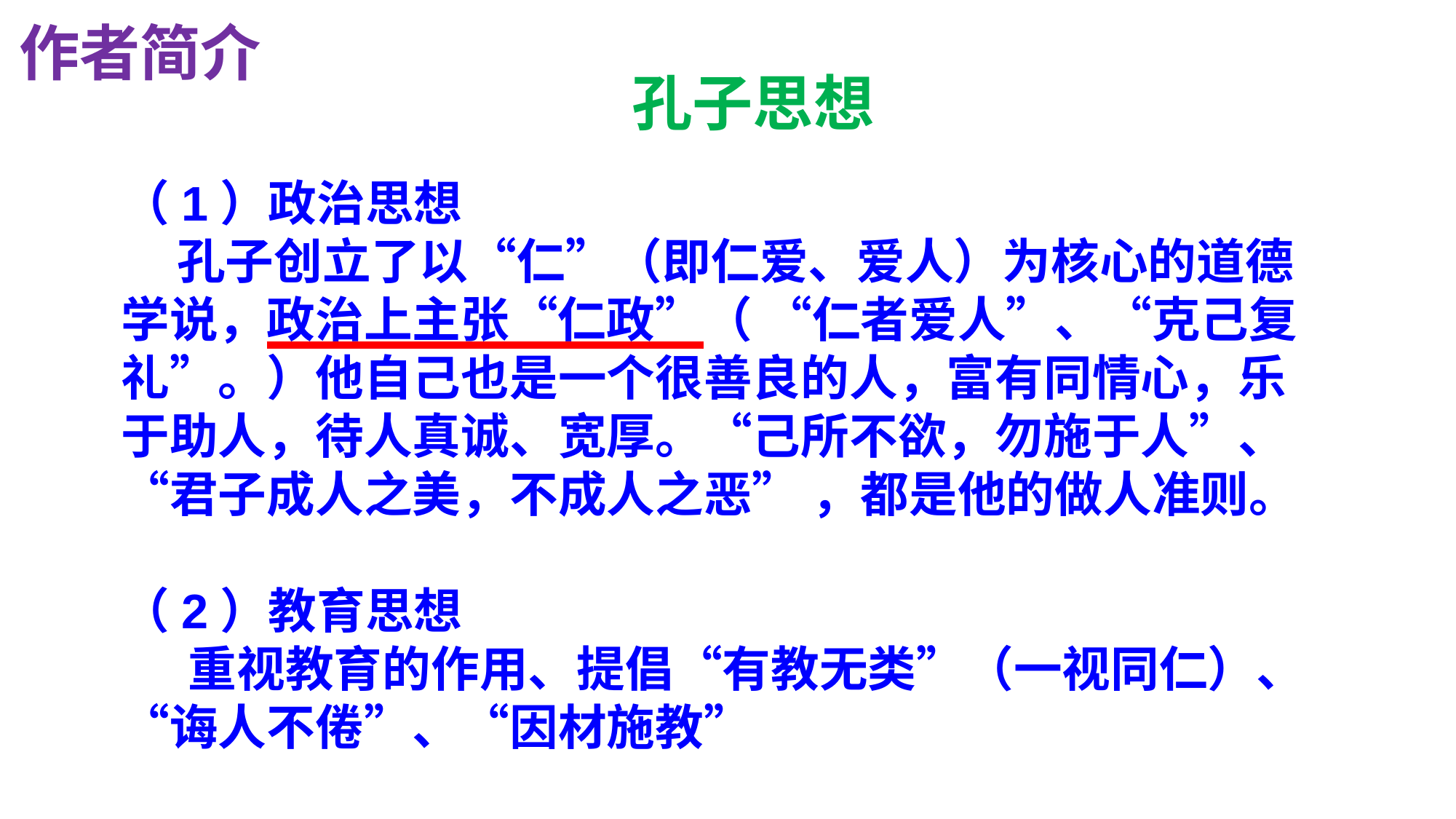

作者简介
孔子思想
# （1）政治思想
    孔子创立了以“仁”（即仁爱、爱人）为核心的道德学说，政治上主张“仁政”（ “仁者爱人”、“克己复礼”。）他自己也是一个很善良的人，富有同情心，乐于助人，待人真诚、宽厚。“己所不欲，勿施于人”、“君子成人之美，不成人之恶” ，都是他的做人准则。

（2）教育思想
     重视教育的作用、提倡“有教无类”（一视同仁）、“诲人不倦”、“因材施教”